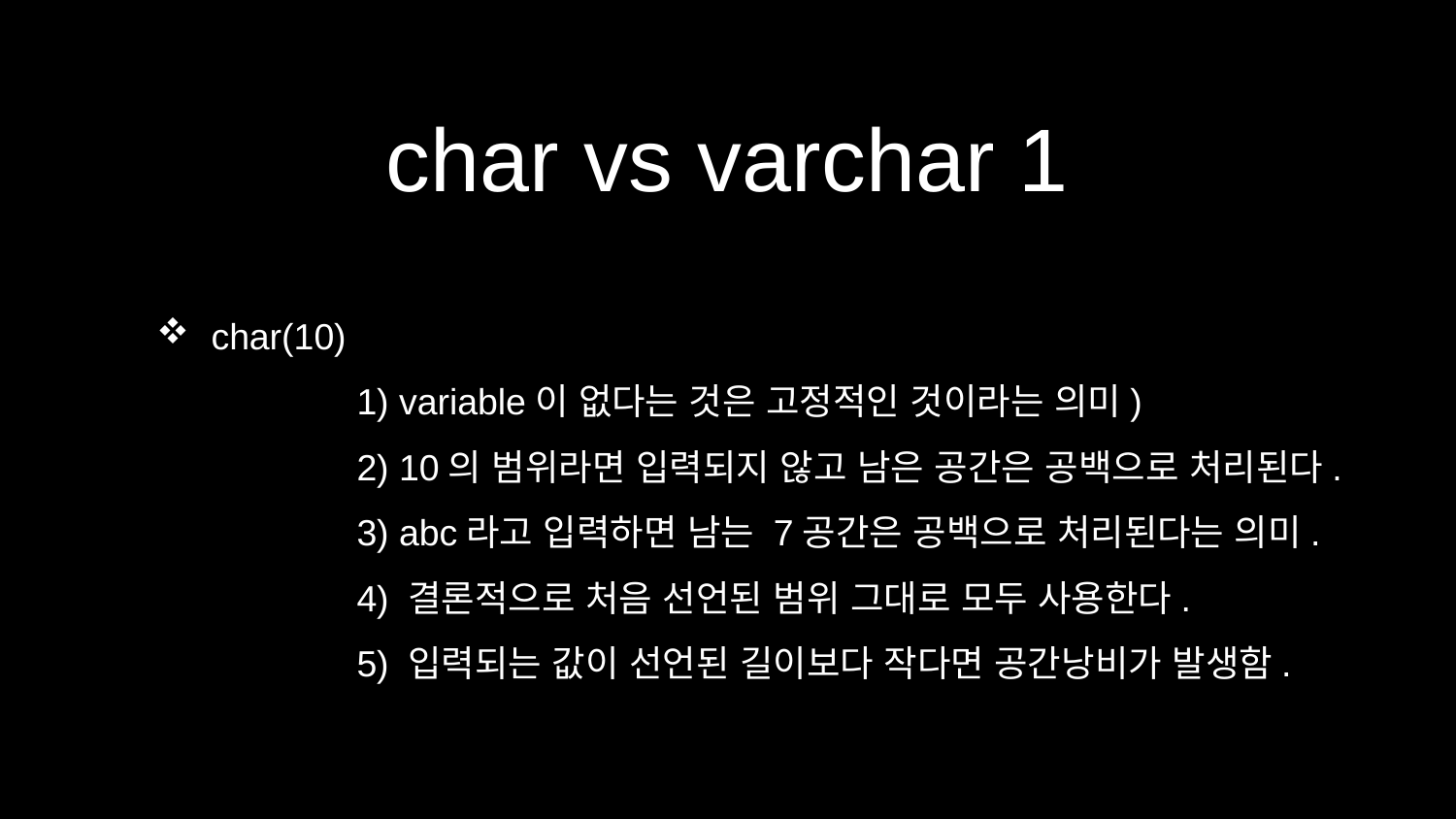

# char vs varchar 1
char(10)
	1) variable이 없다는 것은 고정적인 것이라는 의미)
	2) 10의 범위라면 입력되지 않고 남은 공간은 공백으로 처리된다.
	3) abc라고 입력하면 남는 7공간은 공백으로 처리된다는 의미.
	4) 결론적으로 처음 선언된 범위 그대로 모두 사용한다.
	5) 입력되는 값이 선언된 길이보다 작다면 공간낭비가 발생함.